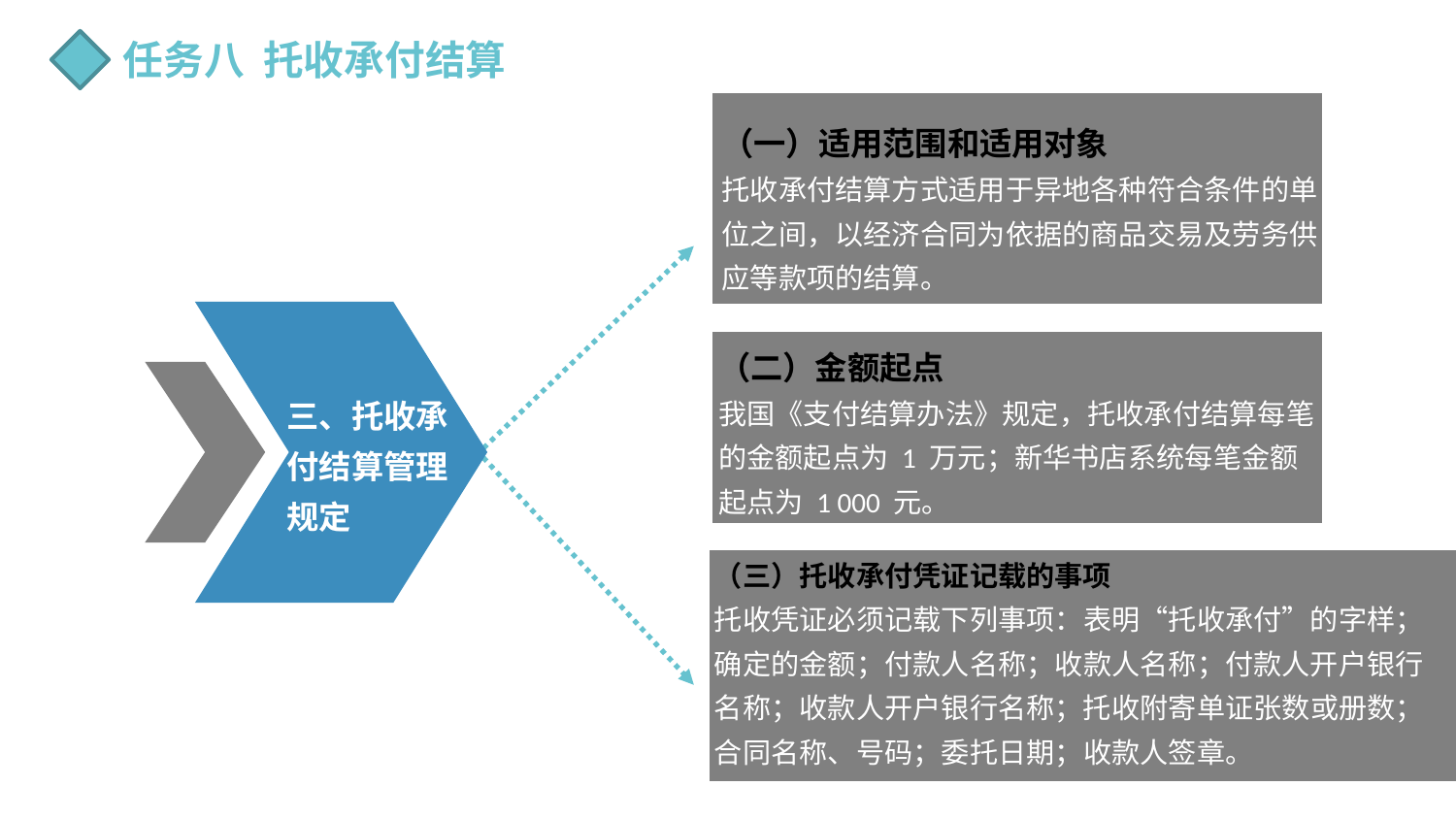

任务八  托收承付结算

（一）适用范围和适用对象
托收承付结算方式适用于异地各种符合条件的单位之间，以经济合同为依据的商品交易及劳务供应等款项的结算。

（二）金额起点
我国《支付结算办法》规定，托收承付结算每笔的金额起点为 1 万元；新华书店系统每笔金额起点为 1 000 元。

三、托收承付结算管理规定

（三）托收承付凭证记载的事项
托收凭证必须记载下列事项：表明“托收承付”的字样；确定的金额；付款人名称；收款人名称；付款人开户银行名称；收款人开户银行名称；托收附寄单证张数或册数；合同名称、号码；委托日期；收款人签章。

审核凭证本身是否具有合法性